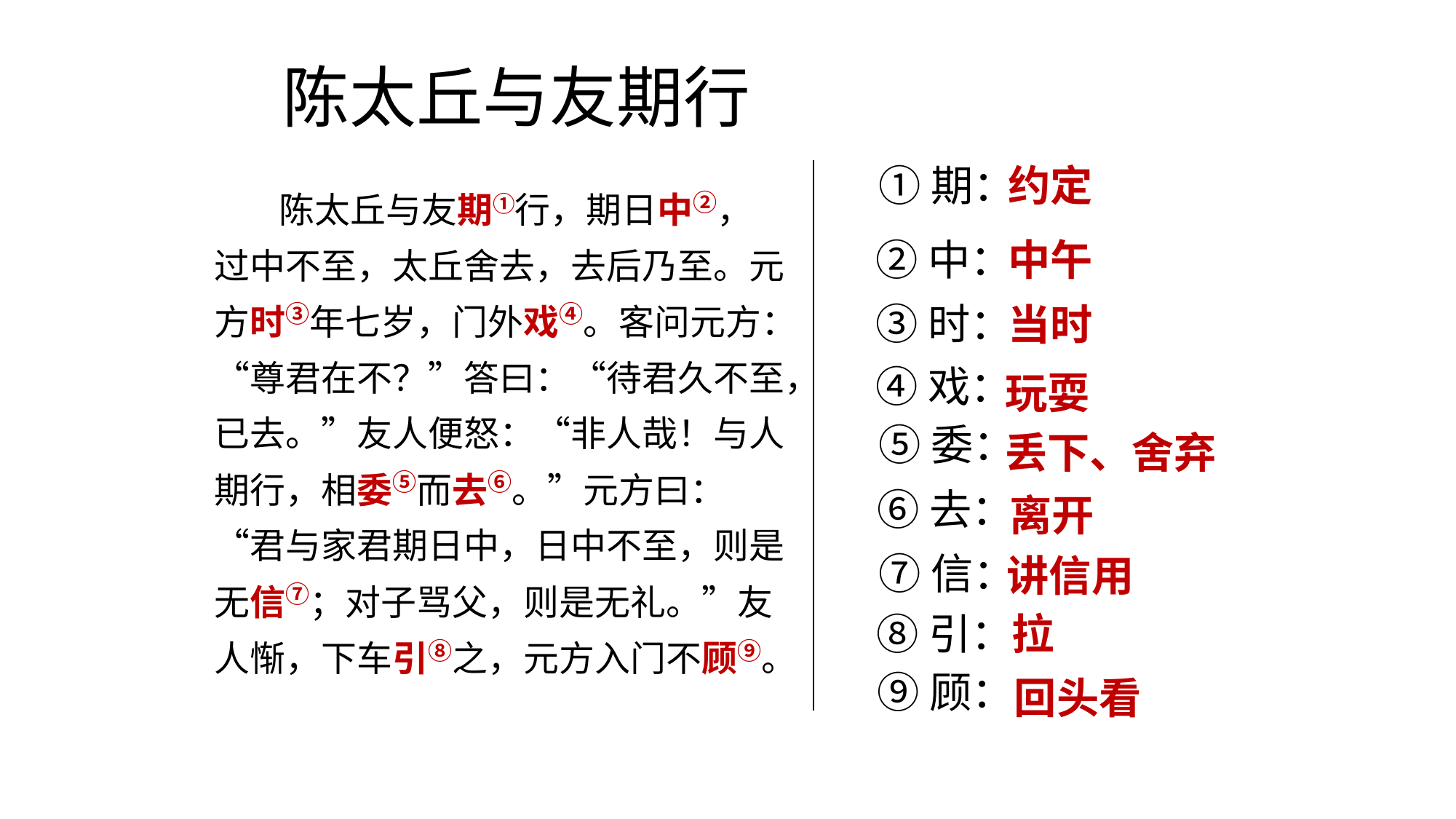

# 陈太丘与友期行
①期：
约定
       陈太丘与友期①行，期日中②，过中不至，太丘舍去，去后乃至。元方时③年七岁，门外戏④。客问元方：“尊君在不？”答曰：“待君久不至，已去。”友人便怒：“非人哉！与人期行，相委⑤而去⑥。”元方曰：“君与家君期日中，日中不至，则是无信⑦；对子骂父，则是无礼。”友人惭，下车引⑧之，元方入门不顾⑨。
中午
②中：
③时：
当时
④戏：
玩耍
⑤委：
丢下、舍弃
⑥去：
离开
⑦信：
讲信用
拉
⑧引：
⑨顾：
回头看